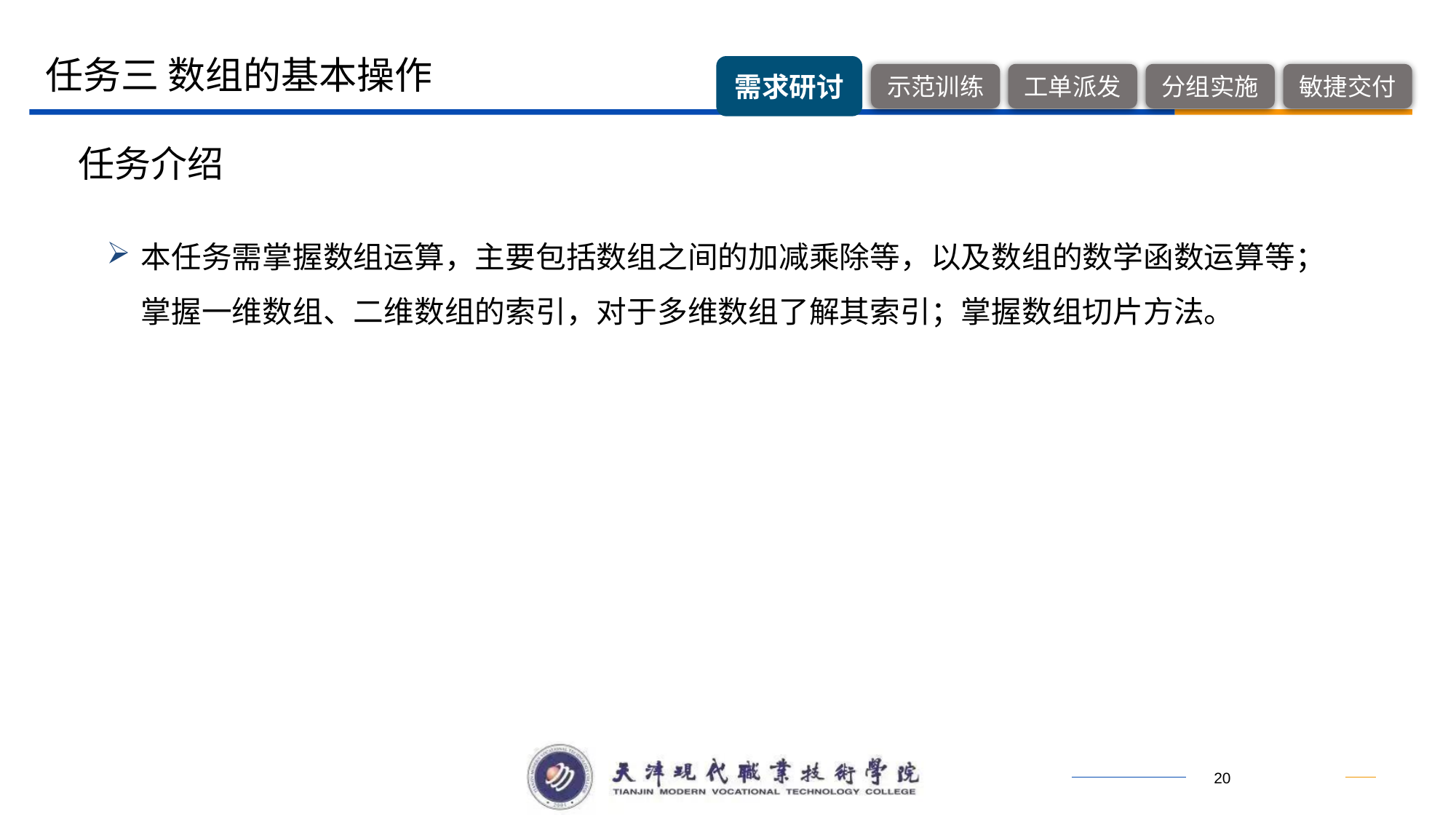

任务三 数组的基本操作

任务介绍
本任务需掌握数组运算，主要包括数组之间的加减乘除等，以及数组的数学函数运算等；掌握一维数组、二维数组的索引，对于多维数组了解其索引；掌握数组切片方法。